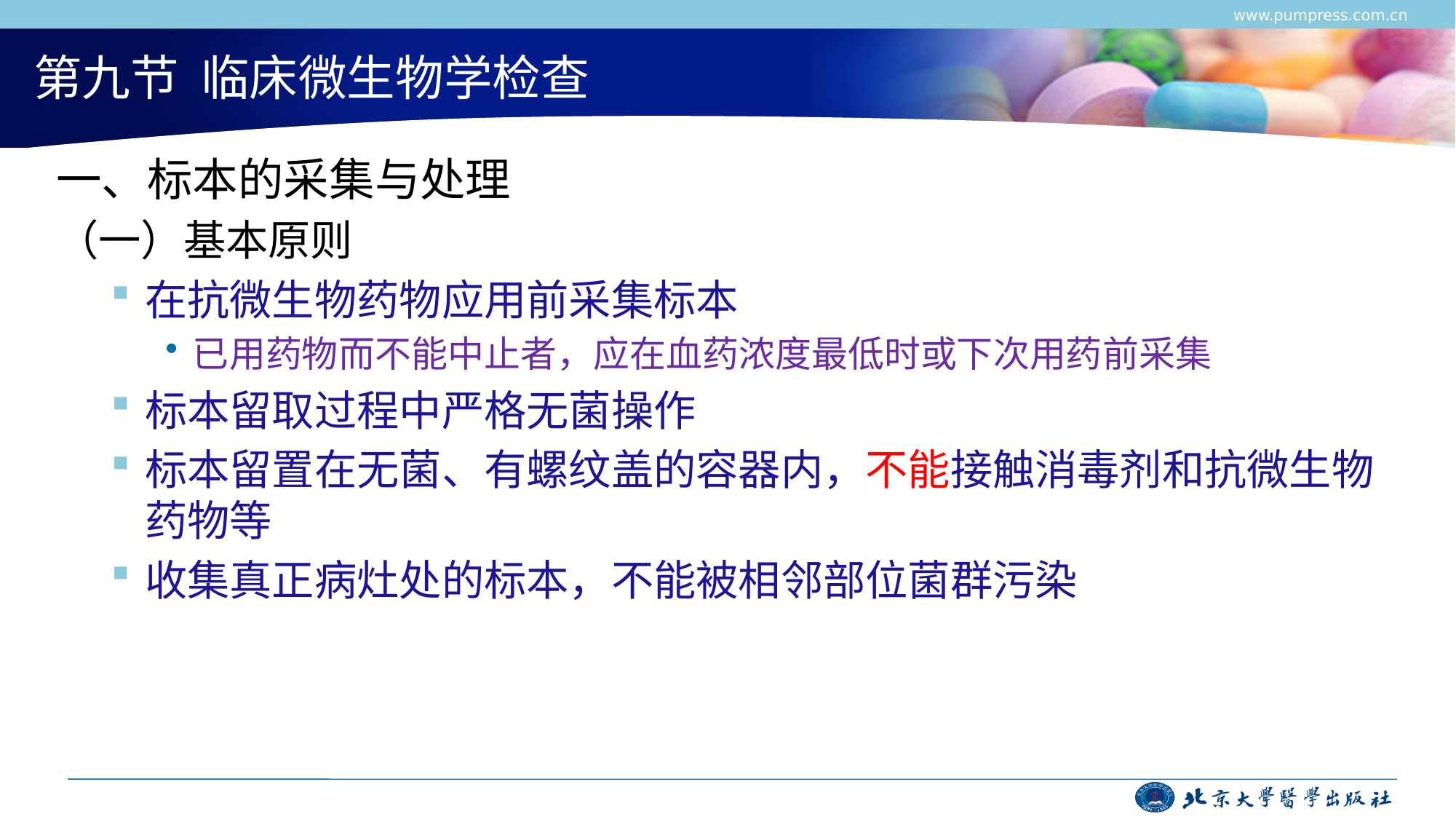

www.pumpress.com.cn
# 第九节  临床微生物学检查
一、标本的采集与处理
（一）基本原则
在抗微生物药物应用前采集标本
已用药物而不能中止者，应在血药浓度最低时或下次用药前采集
标本留取过程中严格无菌操作
标本留置在无菌、有螺纹盖的容器内，不能接触消毒剂和抗微生物药物等
收集真正病灶处的标本，不能被相邻部位菌群污染